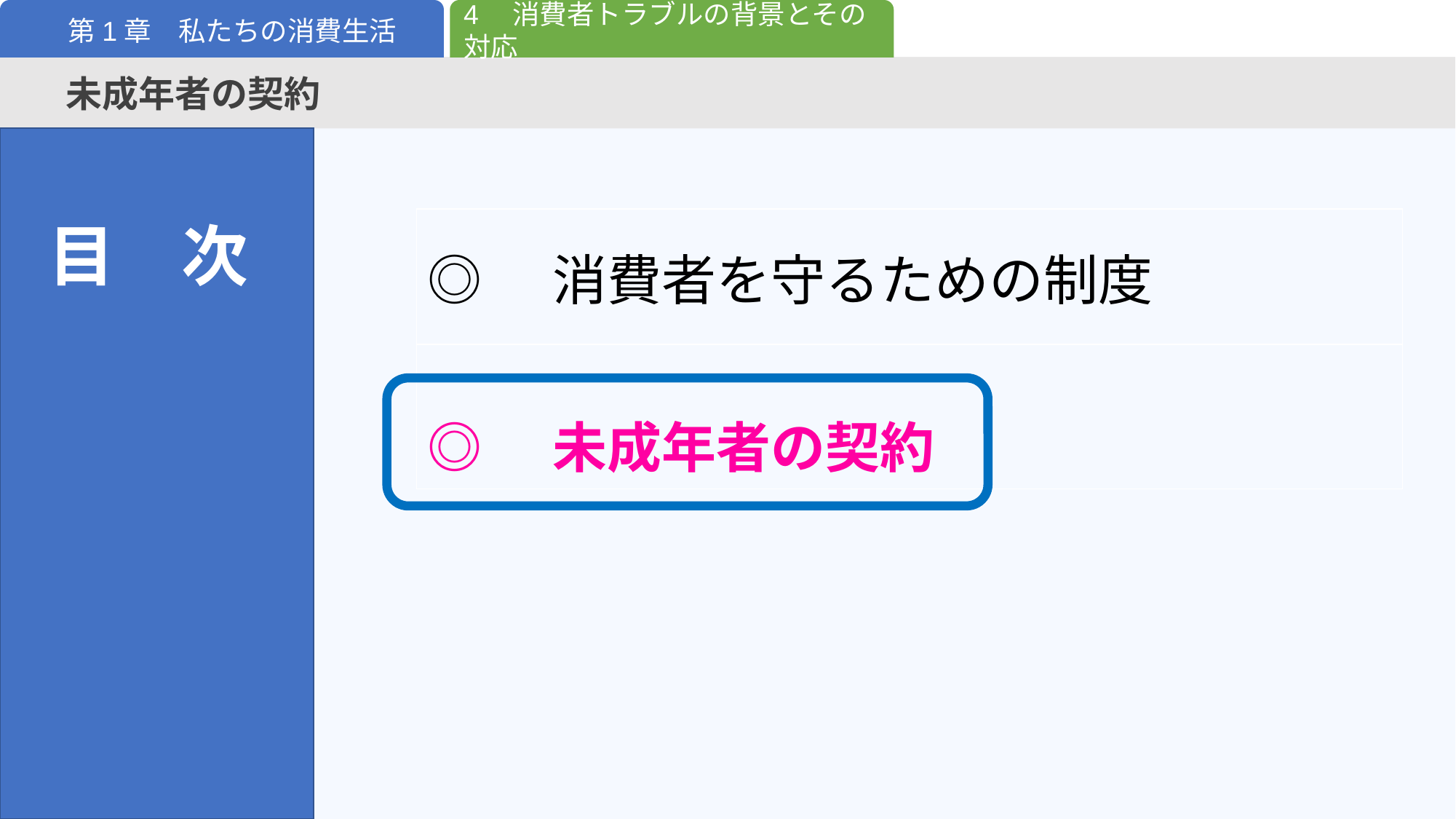

4　消費者トラブルの背景とその対応
第1章　私たちの消費生活
未成年者の契約

目　次
| ◎　消費者を守るための制度 |
| --- |
| ◎　未成年者の契約 |